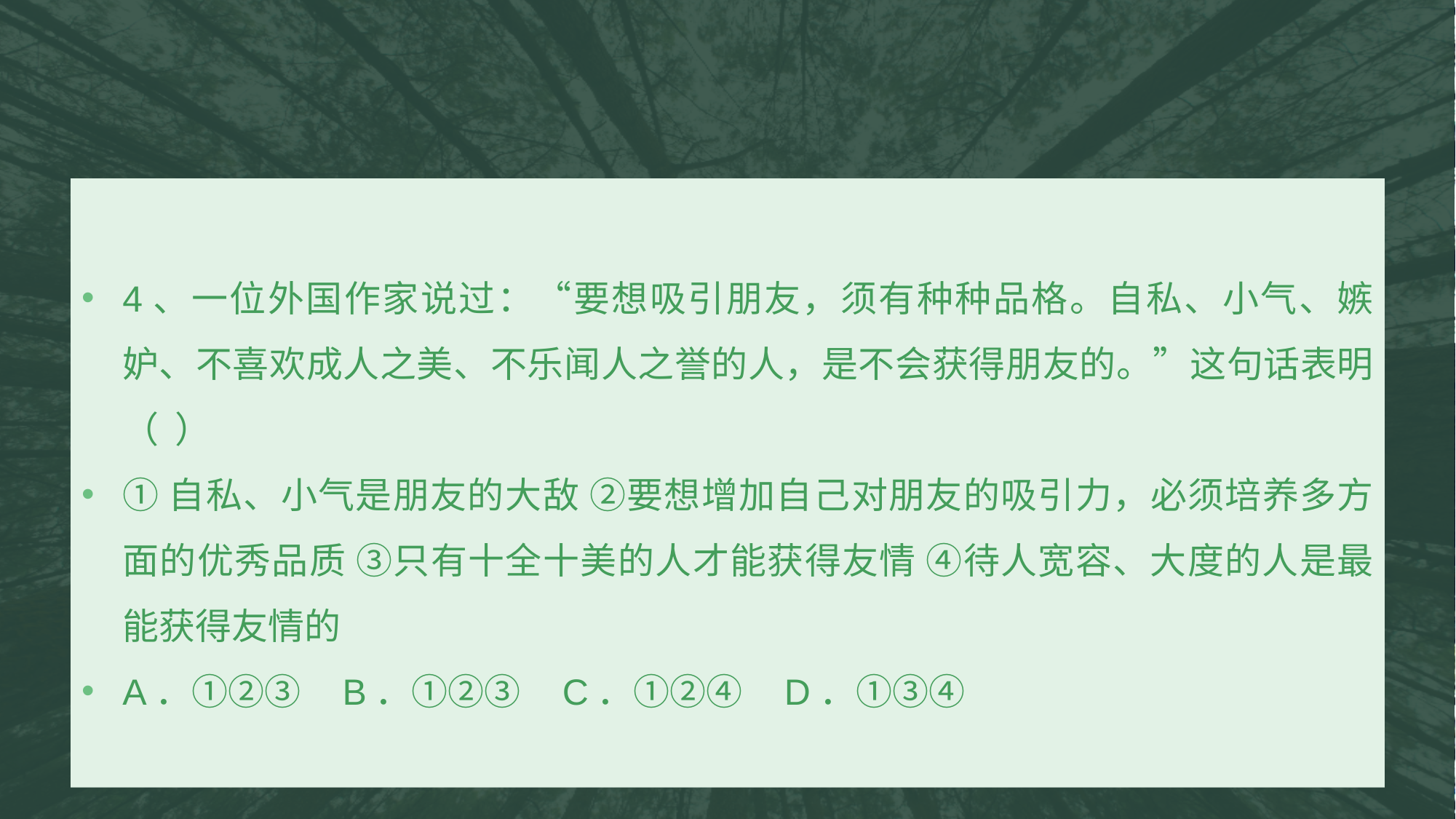

4、一位外国作家说过：“要想吸引朋友，须有种种品格。自私、小气、嫉妒、不喜欢成人之美、不乐闻人之誉的人，是不会获得朋友的。”这句话表明 （  ）
①自私、小气是朋友的大敌 ②要想增加自己对朋友的吸引力，必须培养多方面的优秀品质 ③只有十全十美的人才能获得友情 ④待人宽容、大度的人是最能获得友情的
A．①②③    B．①②③    C．①②④    D．①③④